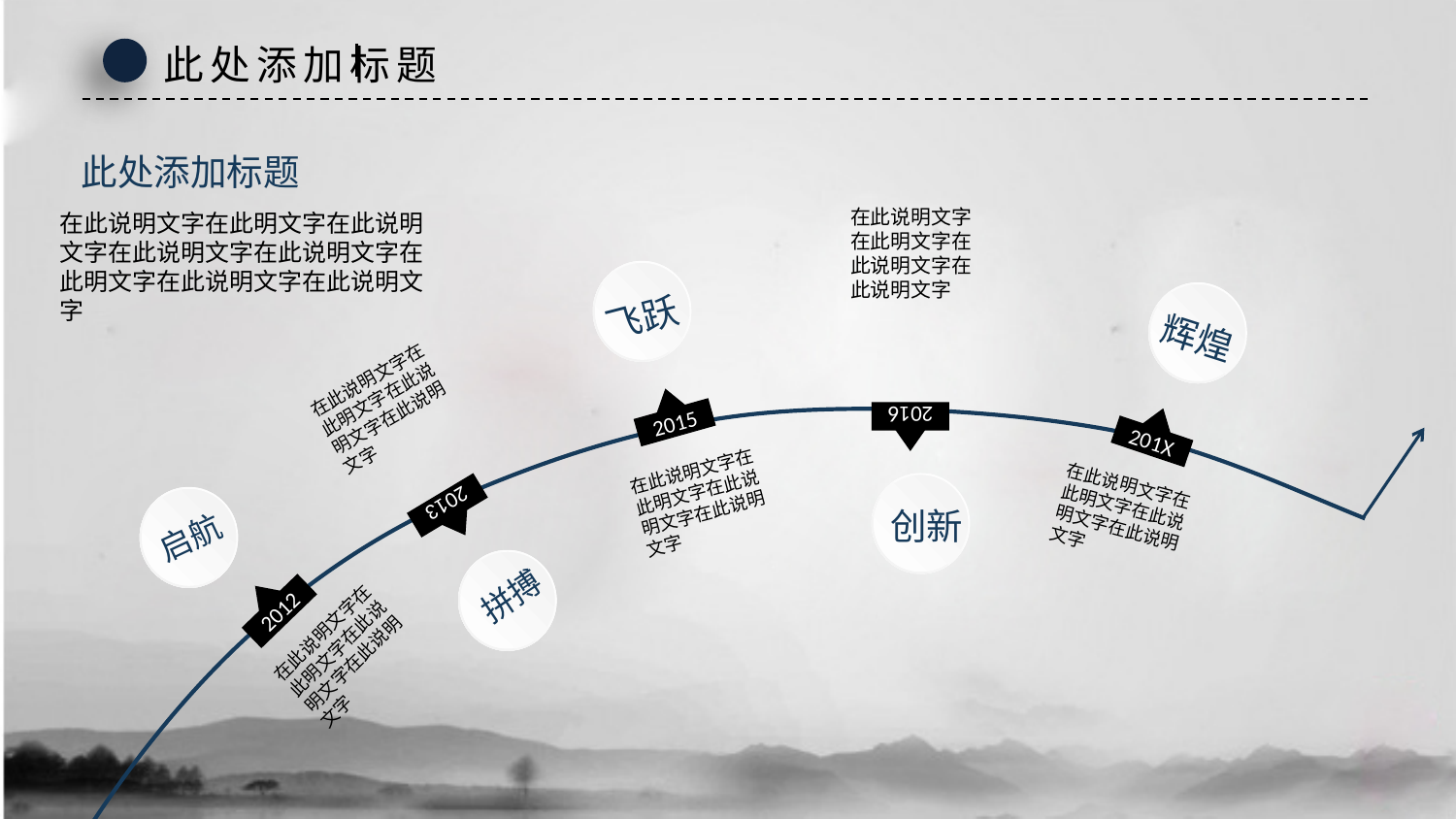

此处添加标题

此处添加标题
在此说明文字在此明文字在此说明文字在此说明文字
在此说明文字在此明文字在此说明文字在此说明文字在此说明文字在此明文字在此说明文字在此说明文字

飞跃

辉煌
在此说明文字在此明文字在此说明文字在此说明文字

2015

2016

201X

在此说明文字在此明文字在此说明文字在此说明文字
在此说明文字在此明文字在此说明文字在此说明文字

创新

启航

2013

拼搏

2012
在此说明文字在此明文字在此说明文字在此说明文字